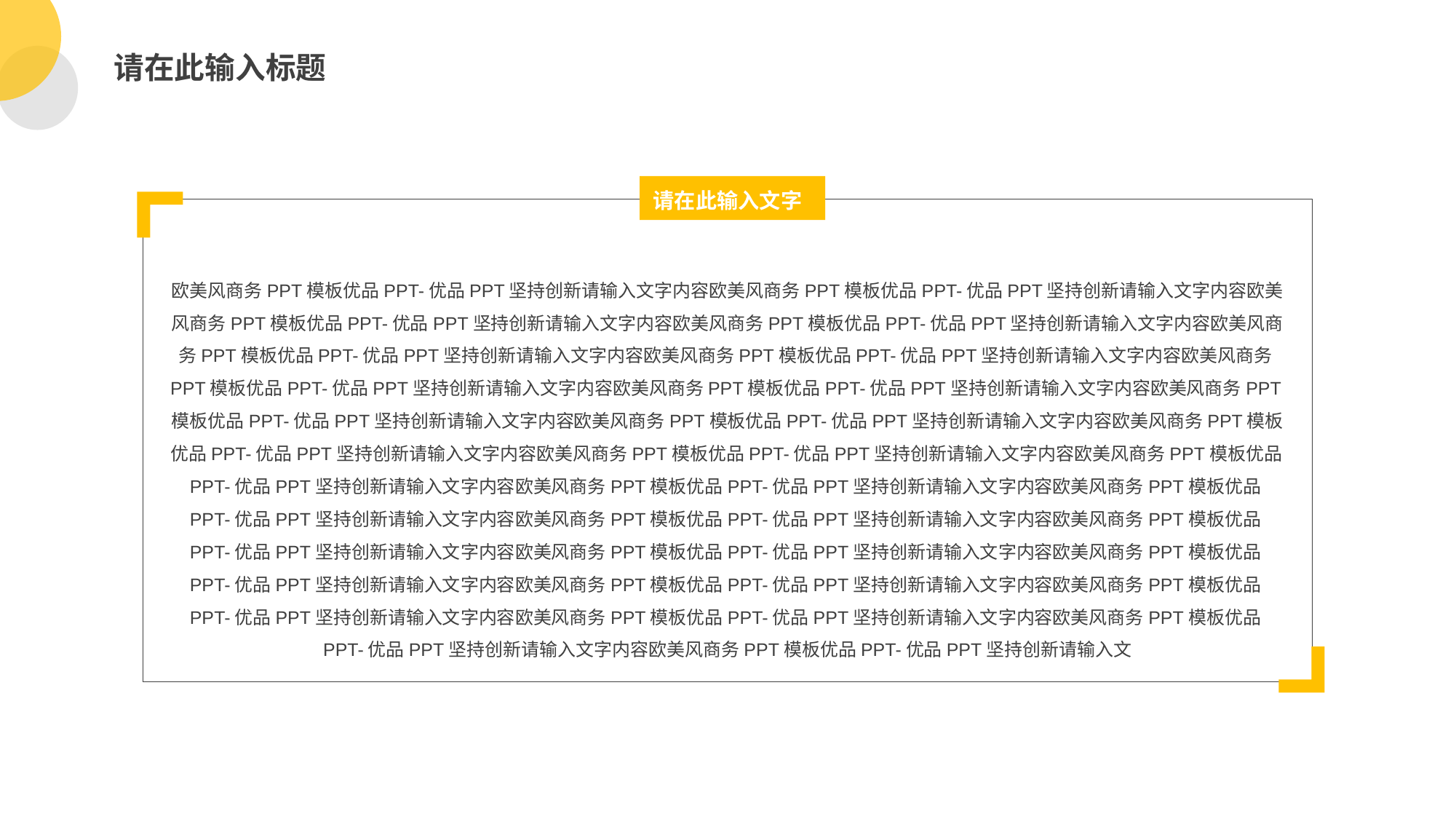

请在此输入标题

请在此输入文字

欧美风商务PPT模板优品PPT-优品PPT坚持创新请输入文字内容欧美风商务PPT模板优品PPT-优品PPT坚持创新请输入文字内容欧美风商务PPT模板优品PPT-优品PPT坚持创新请输入文字内容欧美风商务PPT模板优品PPT-优品PPT坚持创新请输入文字内容欧美风商务PPT模板优品PPT-优品PPT坚持创新请输入文字内容欧美风商务PPT模板优品PPT-优品PPT坚持创新请输入文字内容欧美风商务PPT模板优品PPT-优品PPT坚持创新请输入文字内容欧美风商务PPT模板优品PPT-优品PPT坚持创新请输入文字内容欧美风商务PPT模板优品PPT-优品PPT坚持创新请输入文字内容欧美风商务PPT模板优品PPT-优品PPT坚持创新请输入文字内容欧美风商务PPT模板优品PPT-优品PPT坚持创新请输入文字内容欧美风商务PPT模板优品PPT-优品PPT坚持创新请输入文字内容欧美风商务PPT模板优品PPT-优品PPT坚持创新请输入文字内容欧美风商务PPT模板优品PPT-优品PPT坚持创新请输入文字内容欧美风商务PPT模板优品PPT-优品PPT坚持创新请输入文字内容欧美风商务PPT模板优品PPT-优品PPT坚持创新请输入文字内容欧美风商务PPT模板优品PPT-优品PPT坚持创新请输入文字内容欧美风商务PPT模板优品PPT-优品PPT坚持创新请输入文字内容欧美风商务PPT模板优品PPT-优品PPT坚持创新请输入文字内容欧美风商务PPT模板优品PPT-优品PPT坚持创新请输入文字内容欧美风商务PPT模板优品PPT-优品PPT坚持创新请输入文字内容欧美风商务PPT模板优品PPT-优品PPT坚持创新请输入文字内容欧美风商务PPT模板优品PPT-优品PPT坚持创新请输入文字内容欧美风商务PPT模板优品PPT-优品PPT坚持创新请输入文